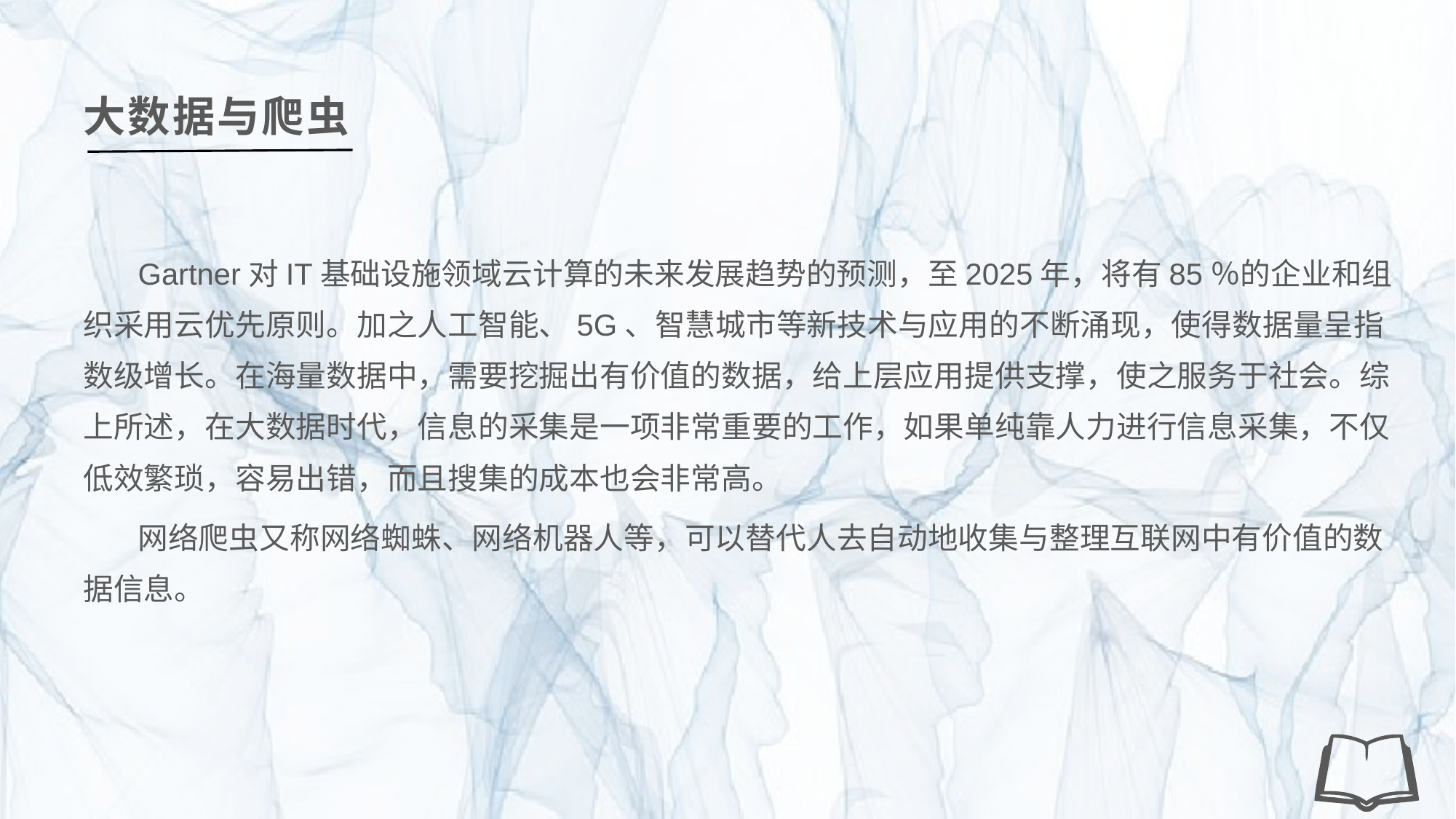

# 大数据与爬虫

Gartner对IT基础设施领域云计算的未来发展趋势的预测，至2025年，将有85％的企业和组织采用云优先原则。加之人工智能、5G、智慧城市等新技术与应用的不断涌现，使得数据量呈指数级增长。在海量数据中，需要挖掘出有价值的数据，给上层应用提供支撑，使之服务于社会。综上所述，在大数据时代，信息的采集是一项非常重要的工作，如果单纯靠人力进行信息采集，不仅低效繁琐，容易出错，而且搜集的成本也会非常高。
网络爬虫又称网络蜘蛛、网络机器人等，可以替代人去自动地收集与整理互联网中有价值的数据信息。

8